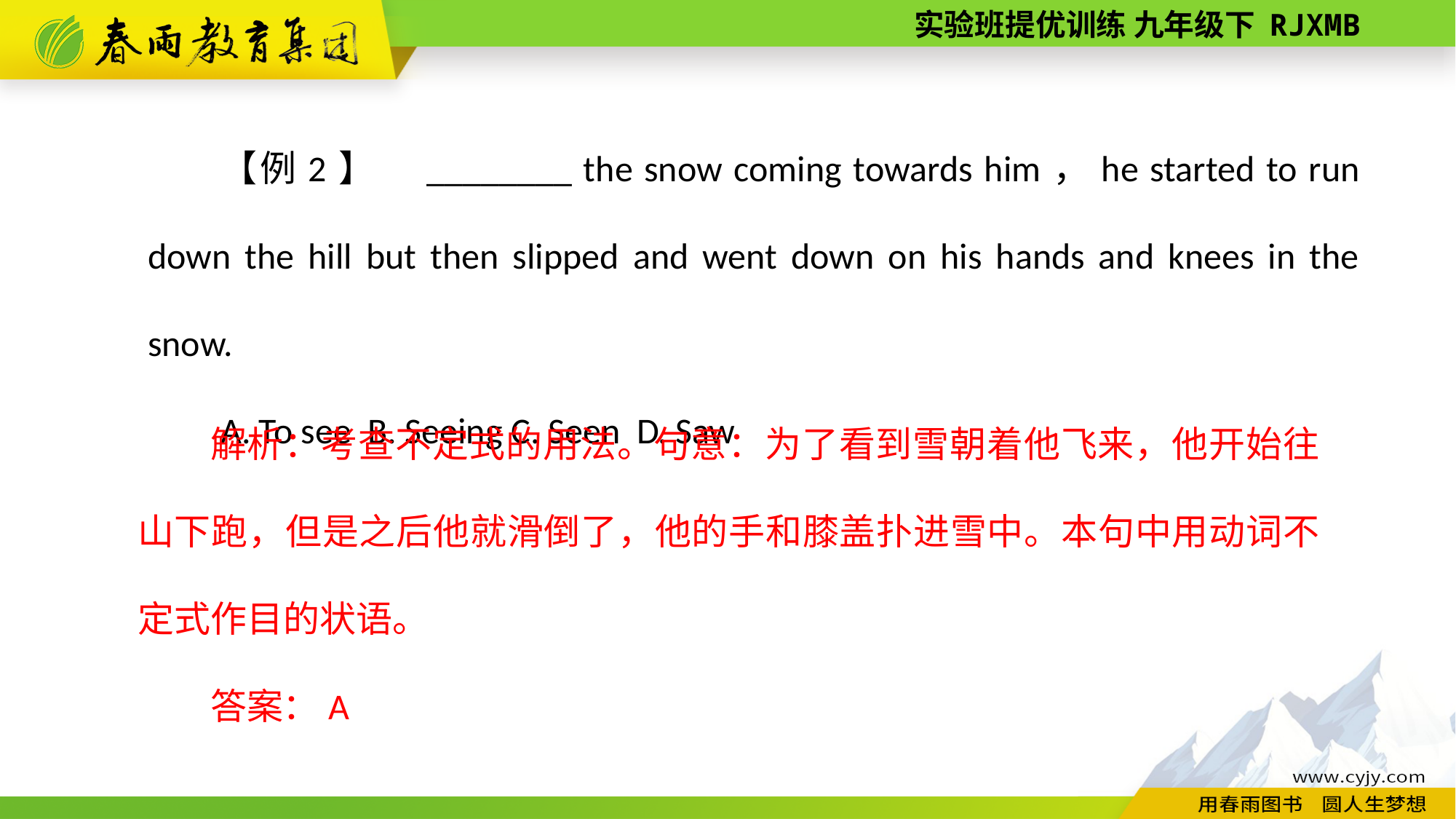

【例2】　________ the snow coming towards him，he started to run down the hill but then slipped and went down on his hands and knees in the snow.
A. To see  B. Seeing  C. Seen  D. Saw
解析：考查不定式的用法。句意：为了看到雪朝着他飞来，他开始往山下跑，但是之后他就滑倒了，他的手和膝盖扑进雪中。本句中用动词不定式作目的状语。
答案：A